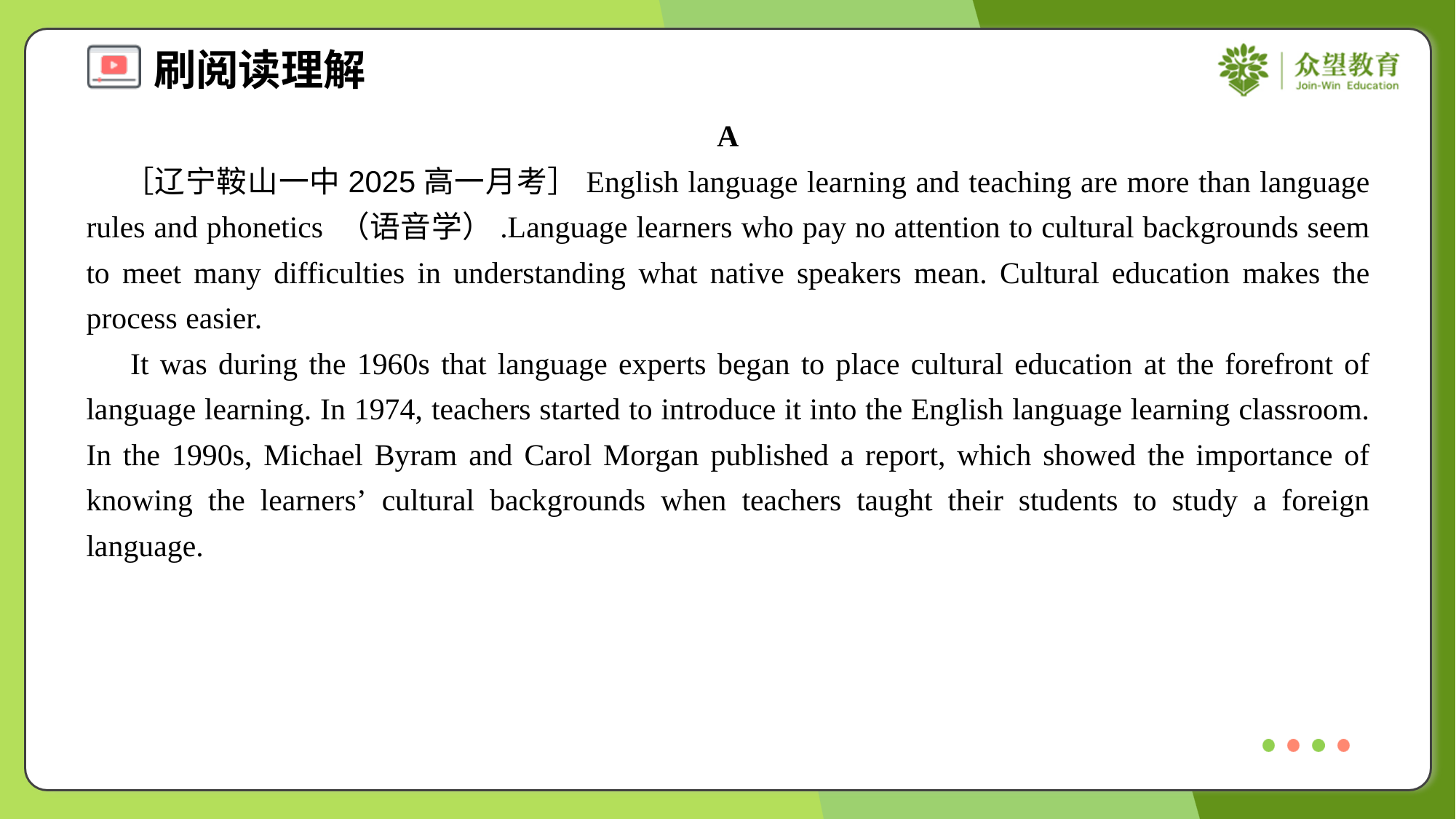

A
    ［辽宁鞍山一中2025高一月考］English language learning and teaching are more than language rules and phonetics （语音学）.Language learners who pay no attention to cultural backgrounds seem to meet many difficulties in understanding what native speakers mean. Cultural education makes the process easier.
    It was during the 1960s that language experts began to place cultural education at the forefront of language learning. In 1974, teachers started to introduce it into the English language learning classroom. In the 1990s, Michael Byram and Carol Morgan published a report, which showed the importance of knowing the learners’ cultural backgrounds when teachers taught their students to study a foreign language.